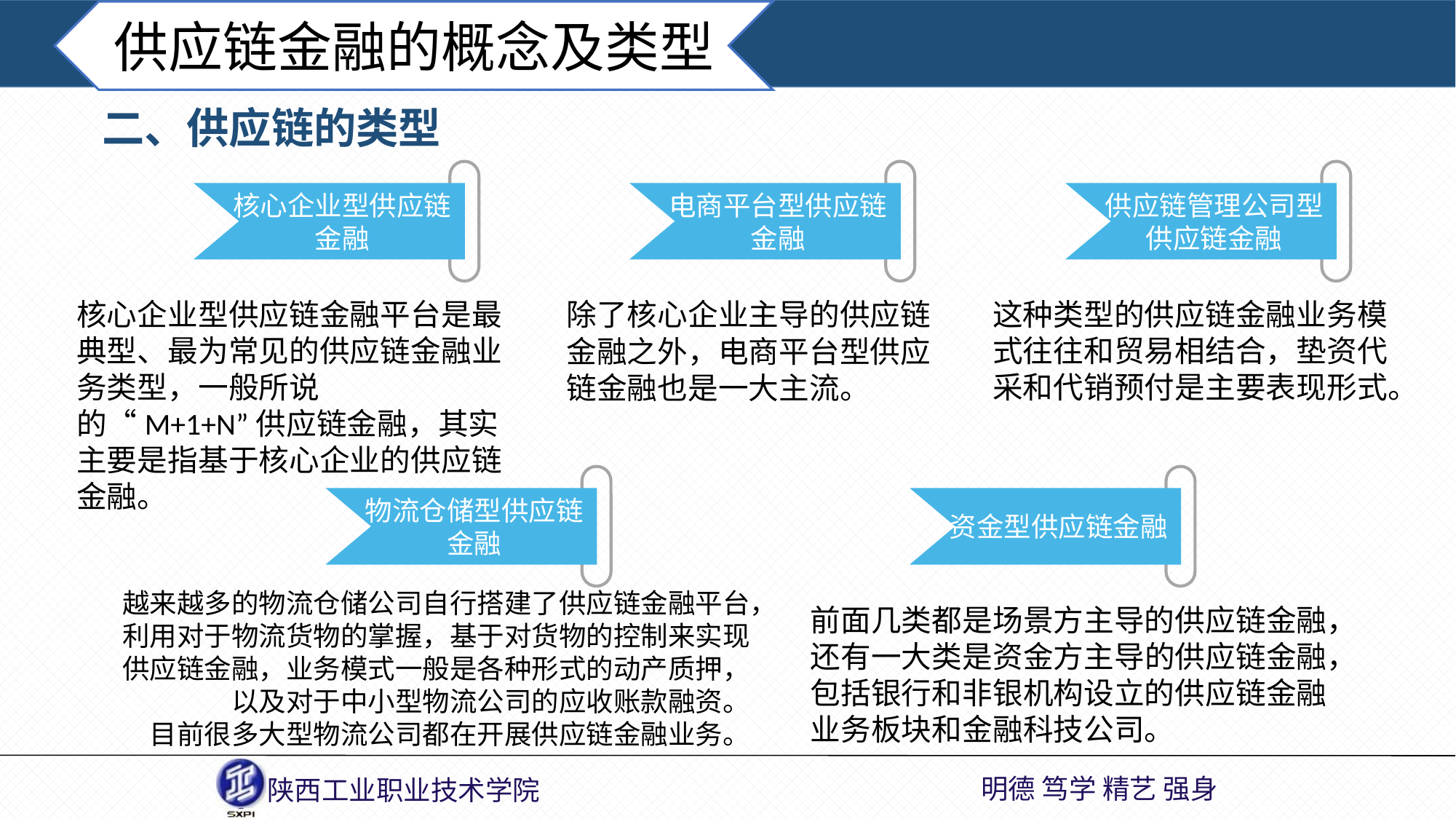

供应链金融的概念及类型

二、供应链的类型

核心企业型供应链金融
核心企业型供应链金融平台是最典型、最为常见的供应链金融业务类型，一般所说的“M+1+N”供应链金融，其实主要是指基于核心企业的供应链金融。

电商平台型供应链金融
除了核心企业主导的供应链金融之外，电商平台型供应链金融也是一大主流。

供应链管理公司型供应链金融
这种类型的供应链金融业务模式往往和贸易相结合，垫资代采和代销预付是主要表现形式。

物流仓储型供应链金融
越来越多的物流仓储公司自行搭建了供应链金融平台，利用对于物流货物的掌握，基于对货物的控制来实现供应链金融，业务模式一般是各种形式的动产质押，以及对于中小型物流公司的应收账款融资。
目前很多大型物流公司都在开展供应链金融业务。

资金型供应链金融
前面几类都是场景方主导的供应链金融，还有一大类是资金方主导的供应链金融，包括银行和非银机构设立的供应链金融业务板块和金融科技公司。